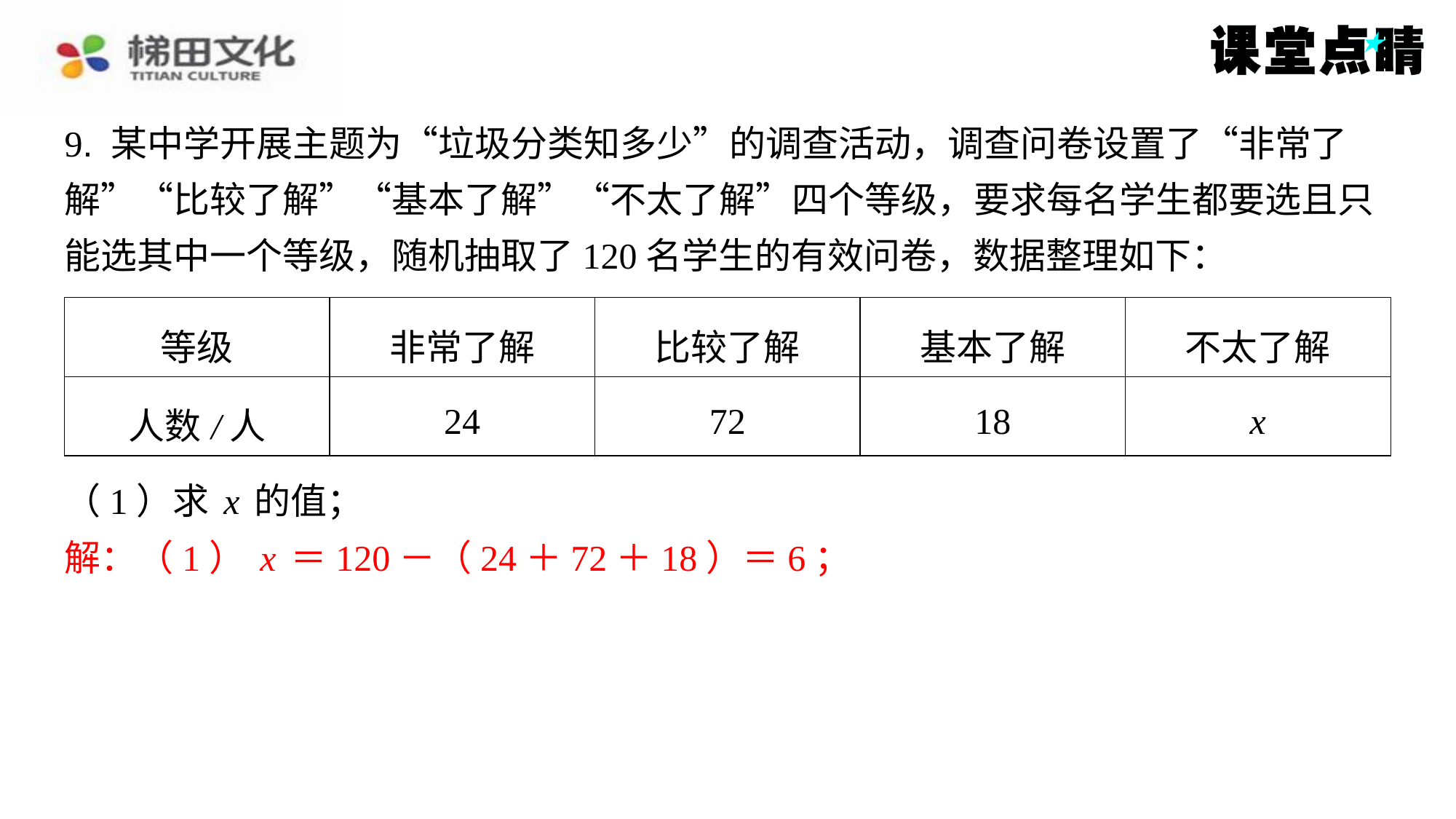

9. 某中学开展主题为“垃圾分类知多少”的调查活动，调查问卷设置了“非常了
解”“比较了解”“基本了解”“不太了解”四个等级，要求每名学生都要选且只
能选其中一个等级，随机抽取了120名学生的有效问卷，数据整理如下：
| 等级 | 非常了解 | 比较了解 | 基本了解 | 不太了解 |
| --- | --- | --- | --- | --- |
| 人数/人 | 24 | 72 | 18 | x |
（1）求x的值；
解：（1）x＝120－（24＋72＋18）＝6；
解：（1）x＝120－（24＋72＋18）＝6；